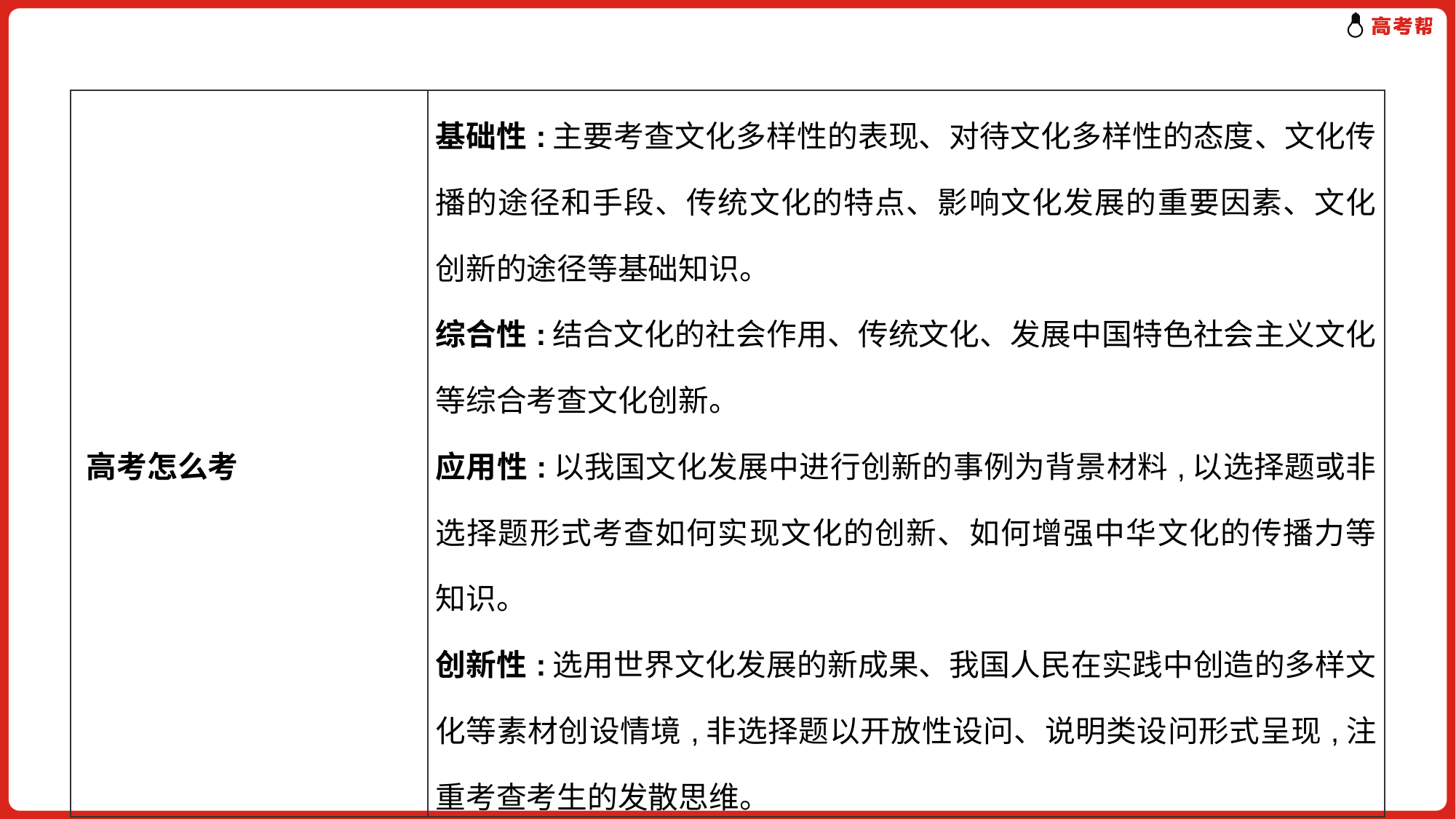

| 高考怎么考 | 基础性:主要考查文化多样性的表现、对待文化多样性的态度、文化传播的途径和手段、传统文化的特点、影响文化发展的重要因素、文化创新的途径等基础知识。 综合性:结合文化的社会作用、传统文化、发展中国特色社会主义文化等综合考查文化创新。 应用性:以我国文化发展中进行创新的事例为背景材料,以选择题或非选择题形式考查如何实现文化的创新、如何增强中华文化的传播力等知识。 创新性:选用世界文化发展的新成果、我国人民在实践中创造的多样文化等素材创设情境,非选择题以开放性设问、说明类设问形式呈现,注重考查考生的发散思维。 |
| --- | --- |